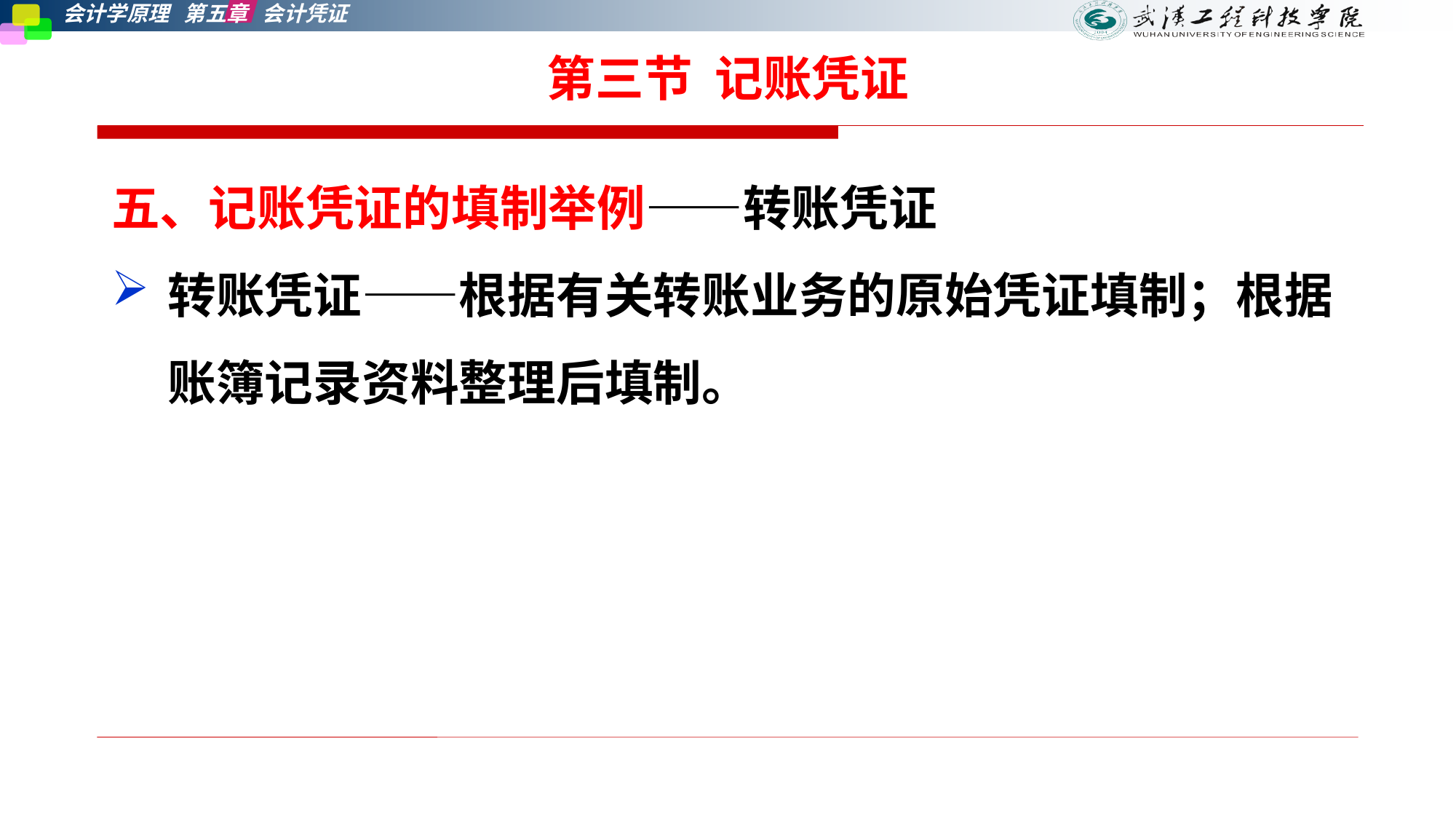

# 第三节  记账凭证
五、记账凭证的填制举例——转账凭证
转账凭证——根据有关转账业务的原始凭证填制；根据账簿记录资料整理后填制。